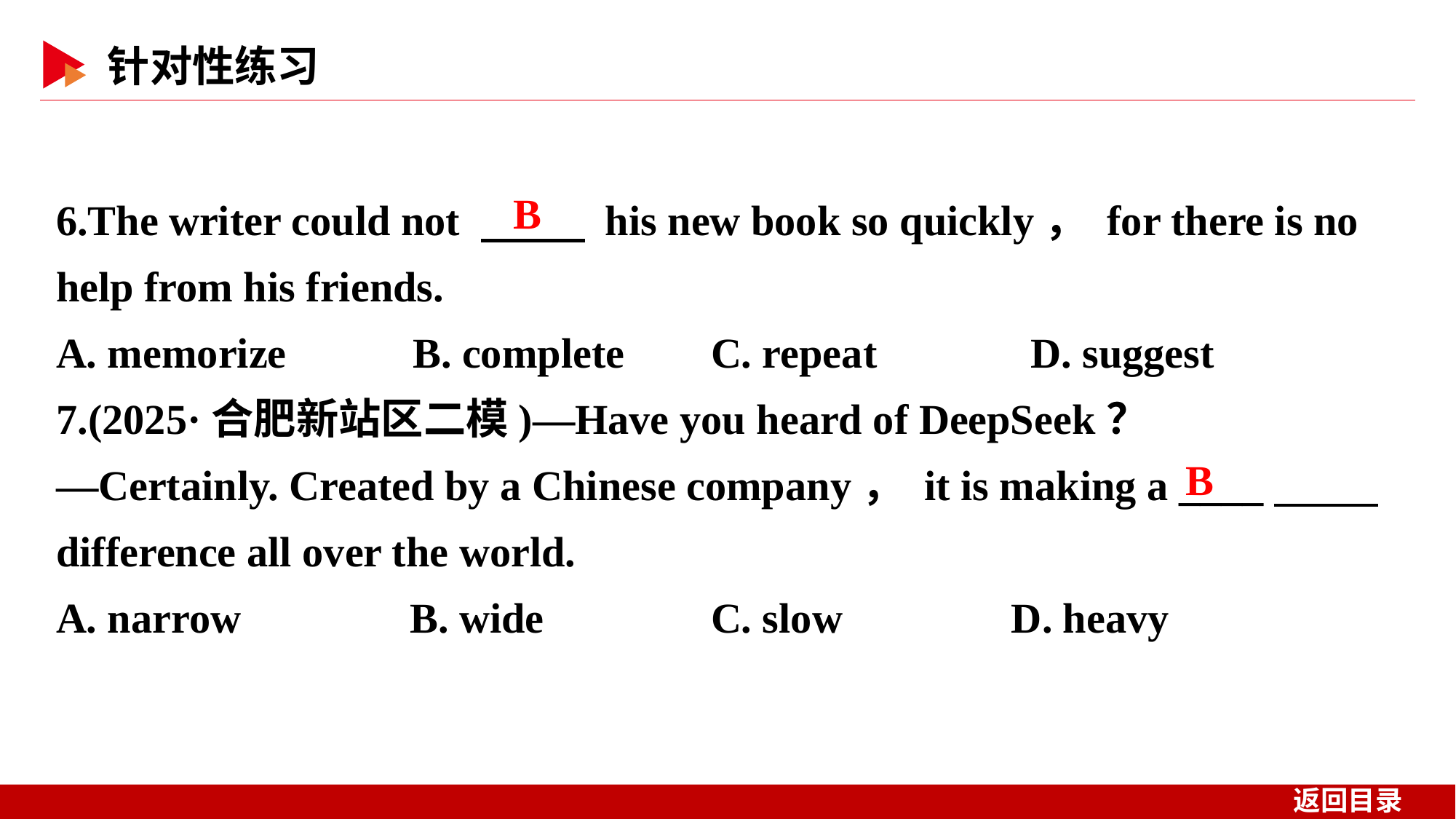

6.The writer could not 　  　 his new book so quickly， for there is no help from his friends.
A. memorize            B. complete	C. repeat　　     D. suggest
7.(2025·合肥新站区二模)—Have you heard of DeepSeek？
—Certainly. Created by a Chinese company， it is making a ____　  　 difference all over the world.
A. narrow                B. wide		C. slow                D. heavy
B
B